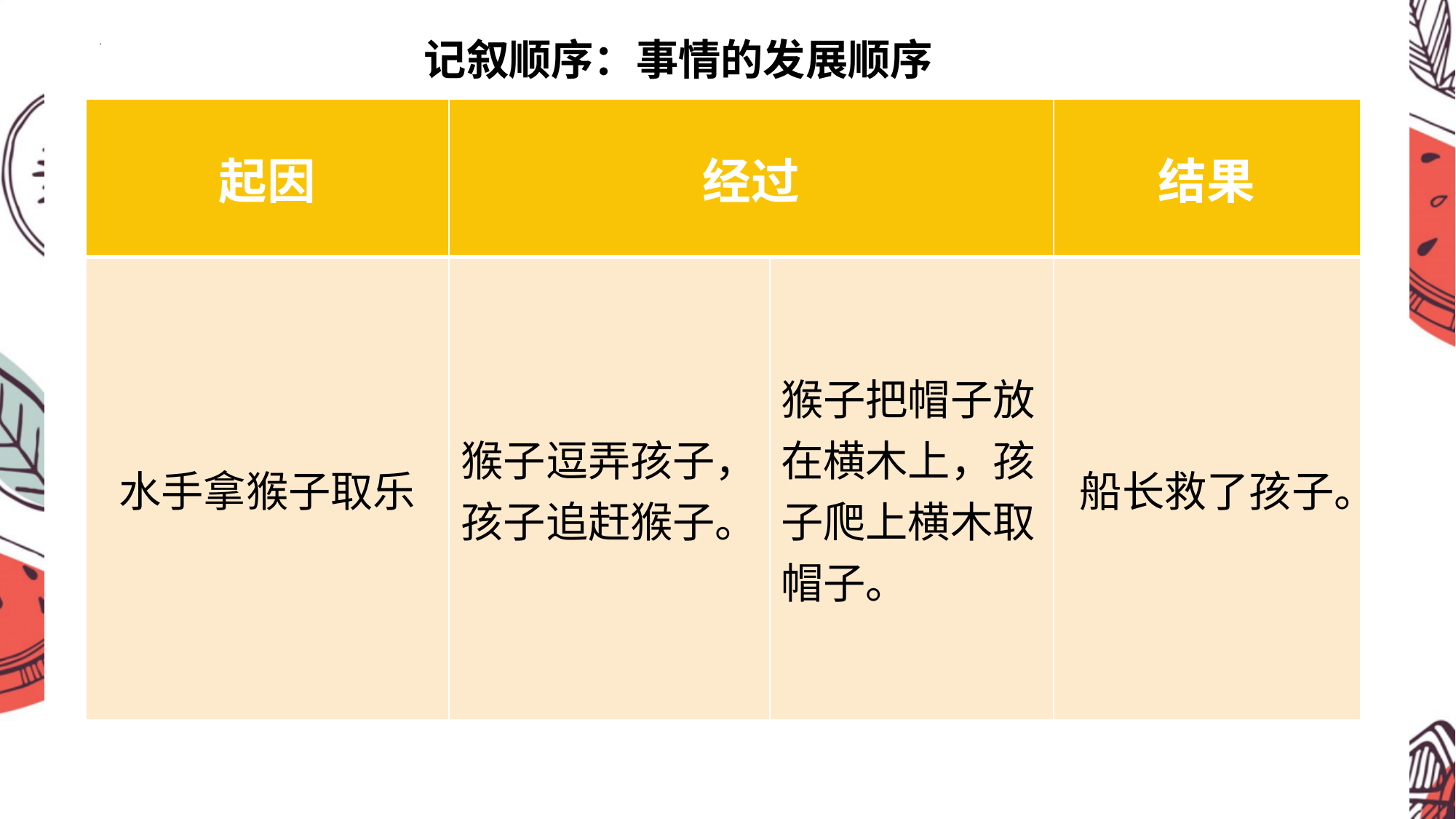

记叙顺序：事情的发展顺序
| 起因 | 经过 |  | 结果 |
| --- | --- | --- | --- |
| 水手拿猴子取乐 | 猴子逗弄孩子，孩子追赶猴子。 | 猴子把帽子放在横木上，孩子爬上横木取帽子。 | 船长救了孩子。 |